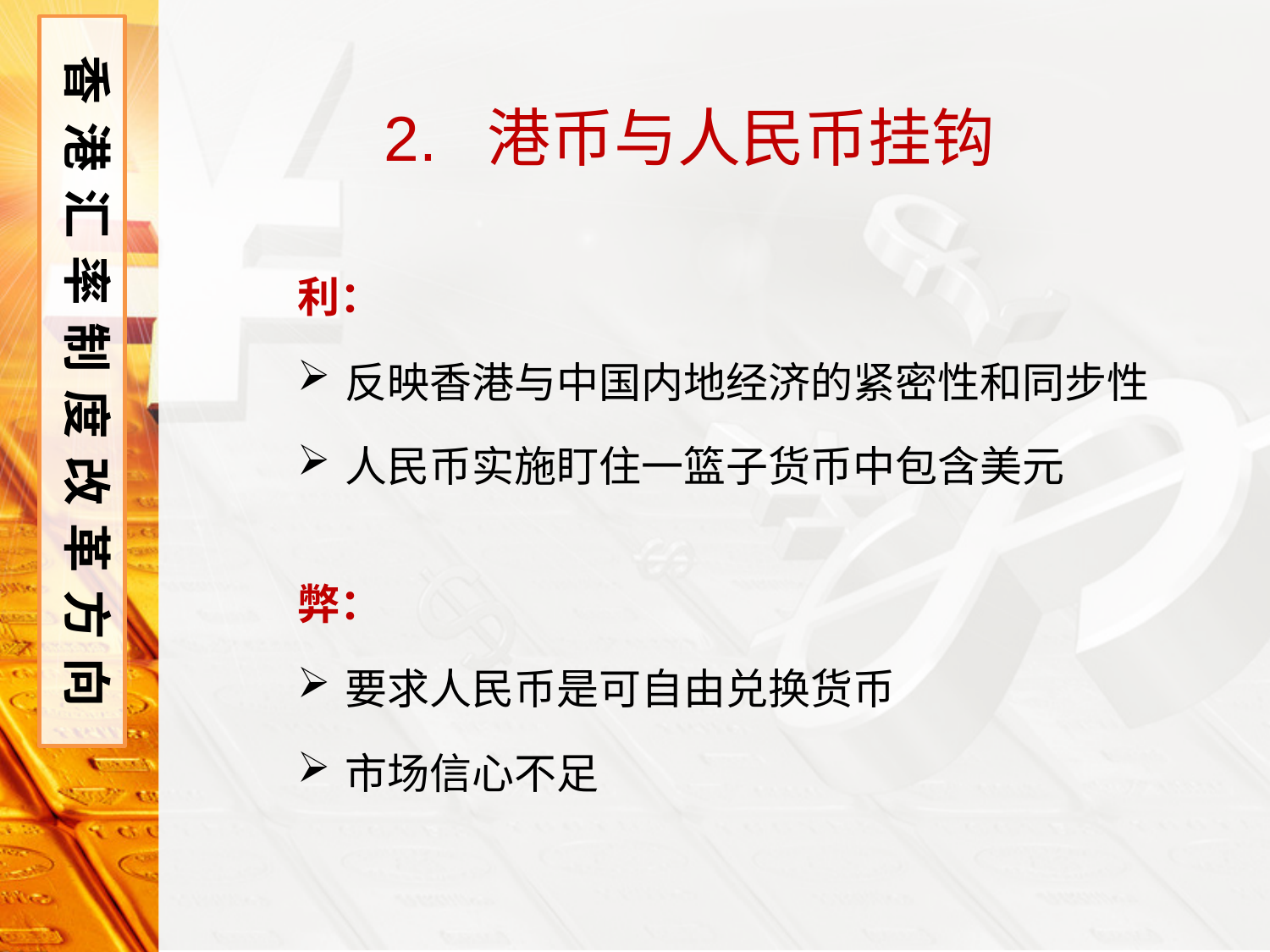

香港汇率制度改革方向
港币与人民币挂钩
利：
反映香港与中国内地经济的紧密性和同步性
人民币实施盯住一篮子货币中包含美元
弊：
要求人民币是可自由兑换货币
市场信心不足